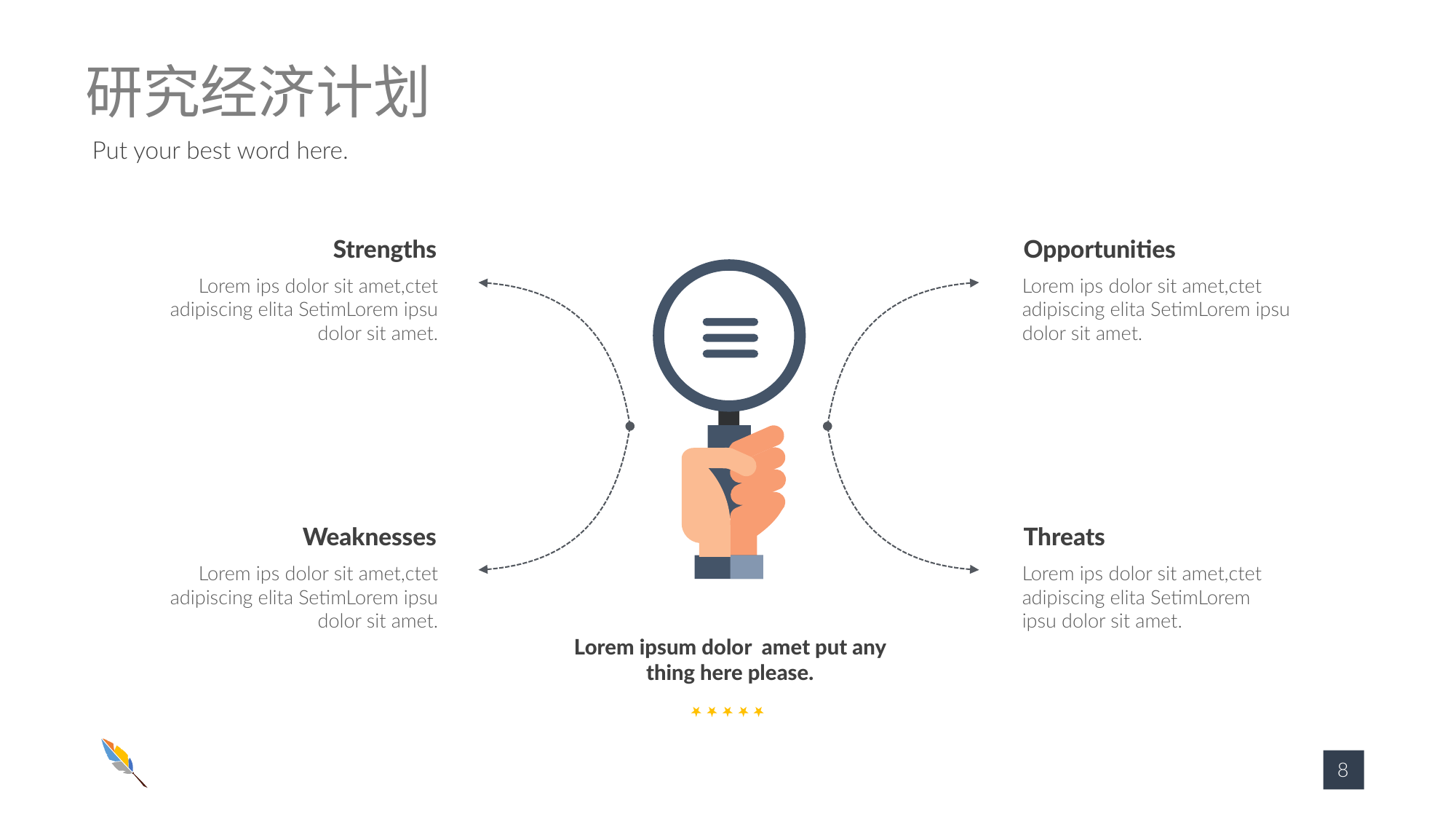

研究经济计划
Put your best word here.
Strengths
Lorem ips dolor sit amet,ctet adipiscing elita SetimLorem ipsu dolor sit amet.
Opportunities
Lorem ips dolor sit amet,ctet adipiscing elita SetimLorem ipsu dolor sit amet.

Weaknesses
Lorem ips dolor sit amet,ctet adipiscing elita SetimLorem ipsu dolor sit amet.
Threats
Lorem ips dolor sit amet,ctet adipiscing elita SetimLorem ipsu dolor sit amet.
Lorem ipsum dolor  amet put any thing here please.

8